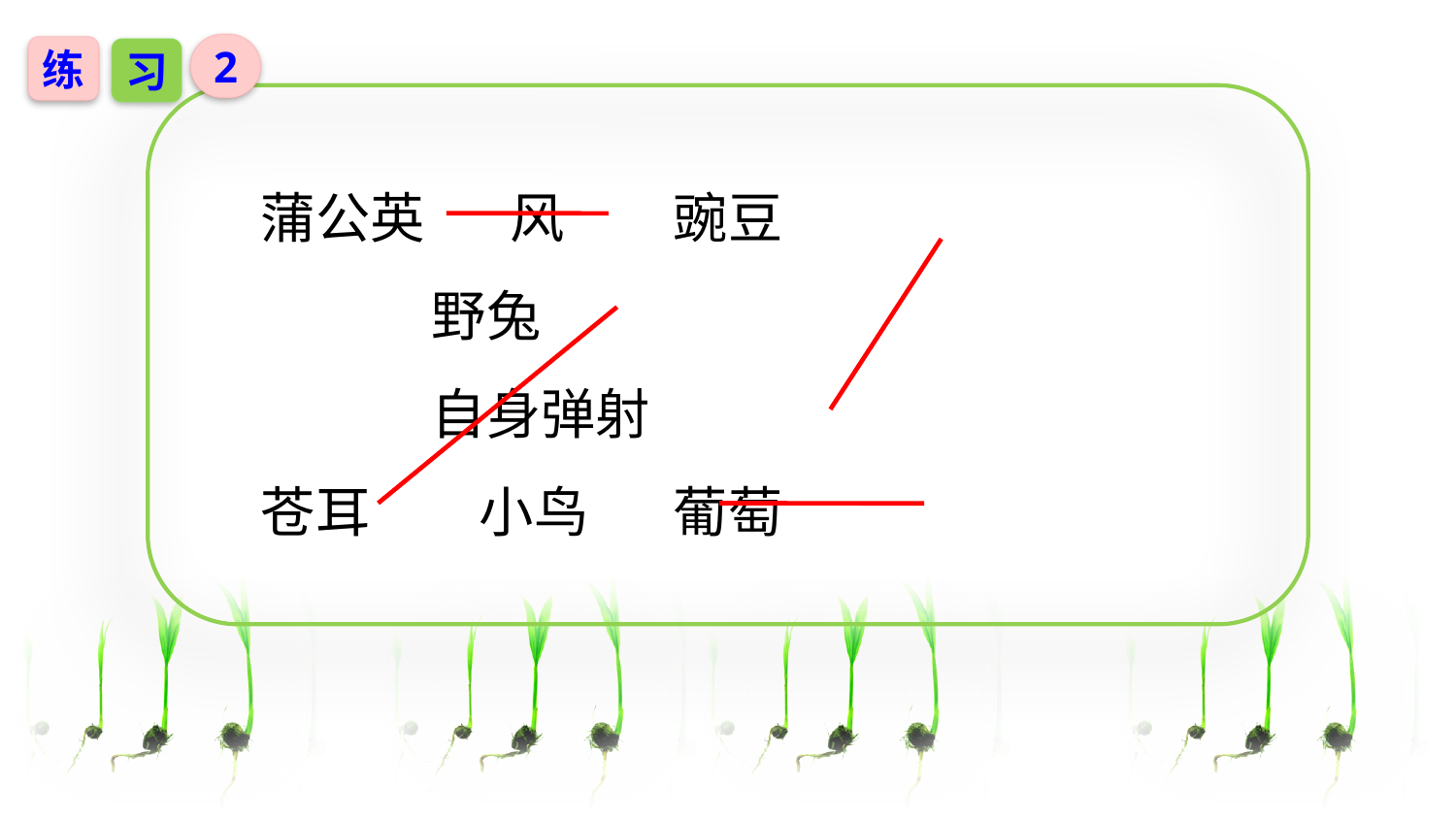

2
练
习

蒲公英       风         豌豆
             野兔
             自身弹射
苍耳         小鸟       葡萄